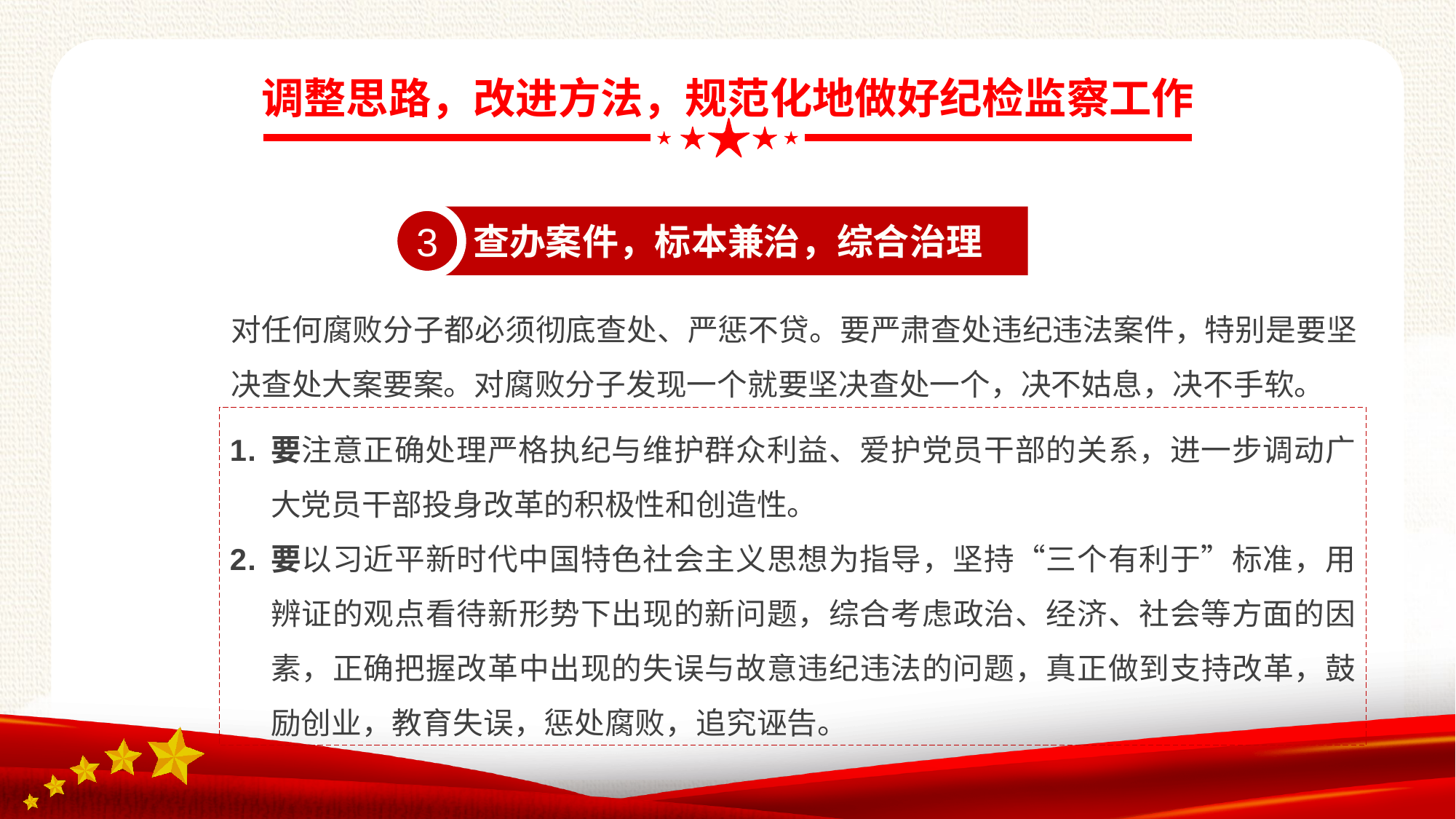

3
查办案件，标本兼治，综合治理
对任何腐败分子都必须彻底查处、严惩不贷。要严肃查处违纪违法案件，特别是要坚决查处大案要案。对腐败分子发现一个就要坚决查处一个，决不姑息，决不手软。
要注意正确处理严格执纪与维护群众利益、爱护党员干部的关系，进一步调动广大党员干部投身改革的积极性和创造性。
要以习近平新时代中国特色社会主义思想为指导，坚持“三个有利于”标准，用辨证的观点看待新形势下出现的新问题，综合考虑政治、经济、社会等方面的因素，正确把握改革中出现的失误与故意违纪违法的问题，真正做到支持改革，鼓励创业，教育失误，惩处腐败，追究诬告。